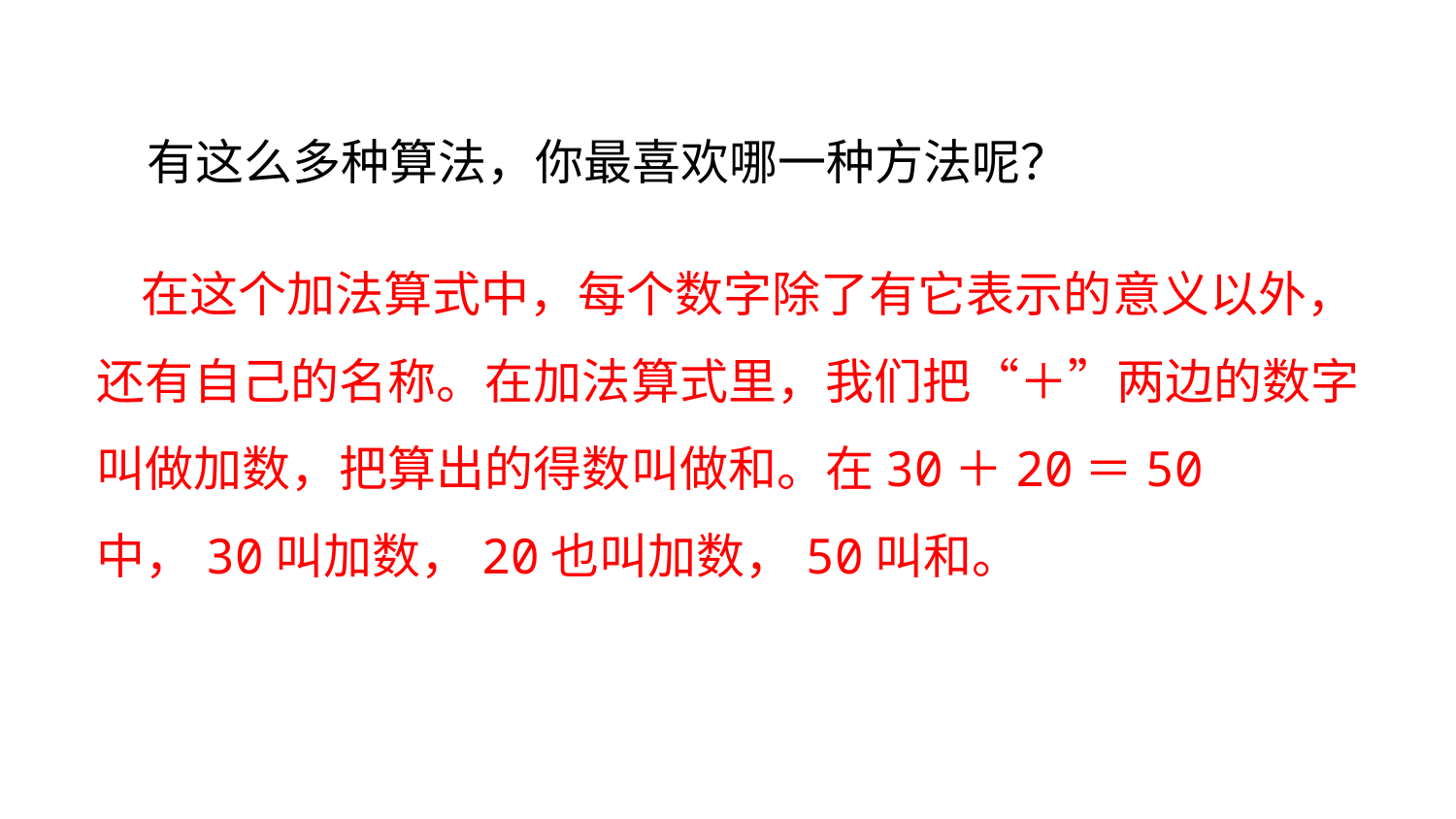

有这么多种算法，你最喜欢哪一种方法呢？
   在这个加法算式中，每个数字除了有它表示的意义以外，还有自己的名称。在加法算式里，我们把“＋”两边的数字叫做加数，把算出的得数叫做和。在30＋20＝50中，30叫加数，20也叫加数，50叫和。